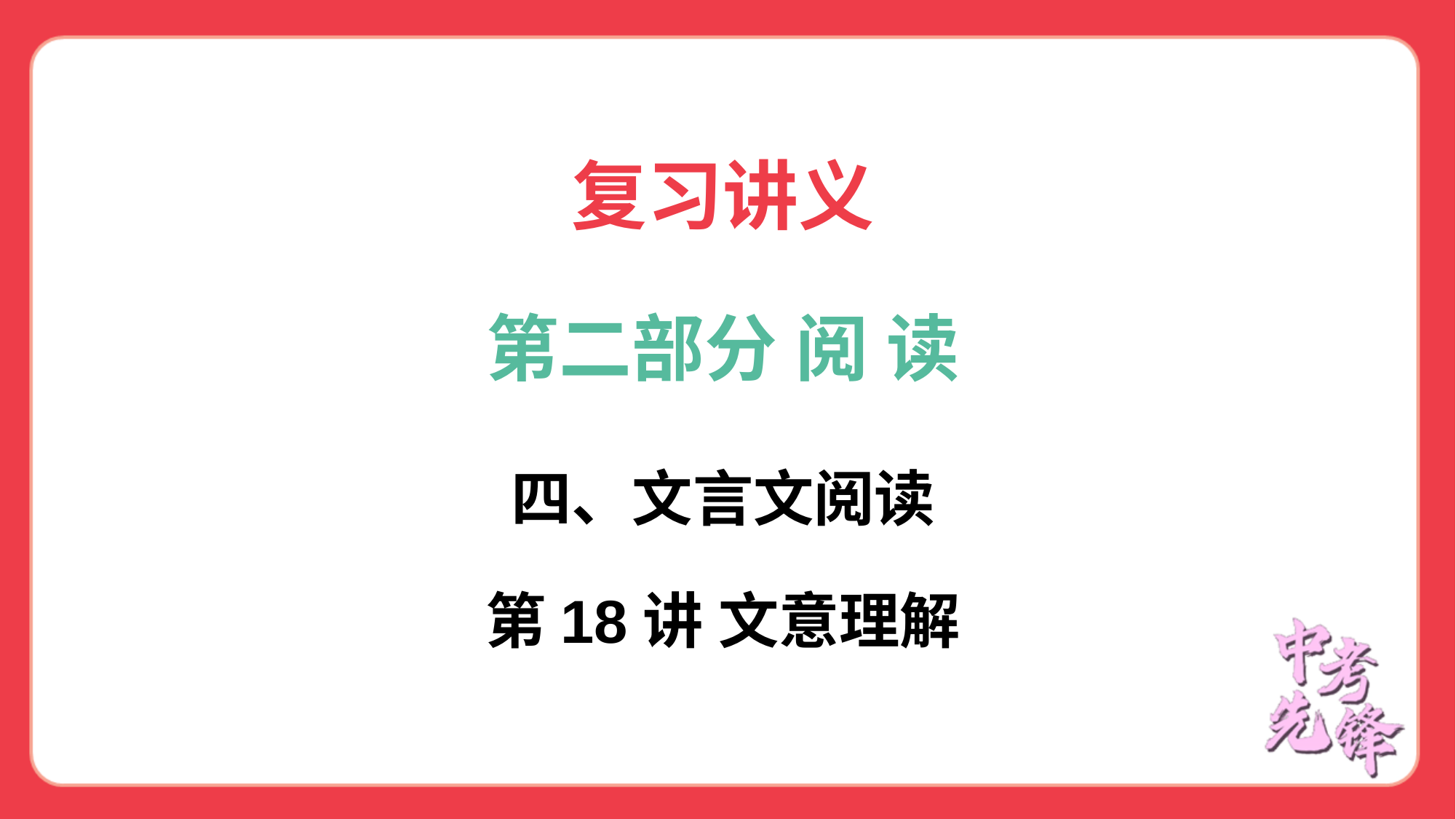

复习讲义
第二部分 阅 读
四、文言文阅读
第18讲 文意理解